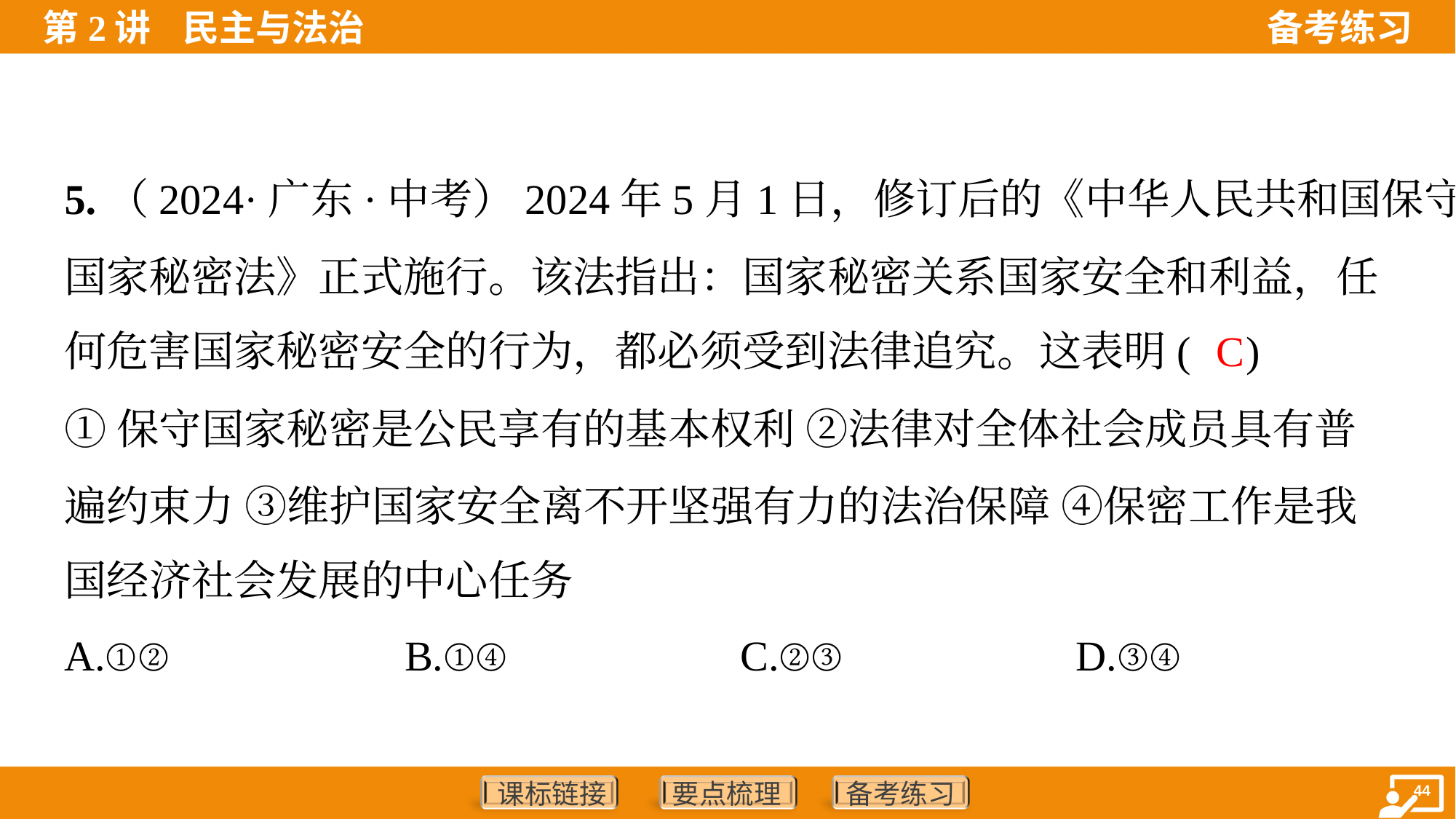

5.（2024·广东·中考）2024年5月1日，修订后的《中华人民共和国保守
国家秘密法》正式施行。该法指出：国家秘密关系国家安全和利益，任
何危害国家秘密安全的行为，都必须受到法律追究。这表明(     )
C
①保守国家秘密是公民享有的基本权利 ②法律对全体社会成员具有普
遍约束力 ③维护国家安全离不开坚强有力的法治保障 ④保密工作是我
国经济社会发展的中心任务
A.①②	B.①④	C.②③	D.③④